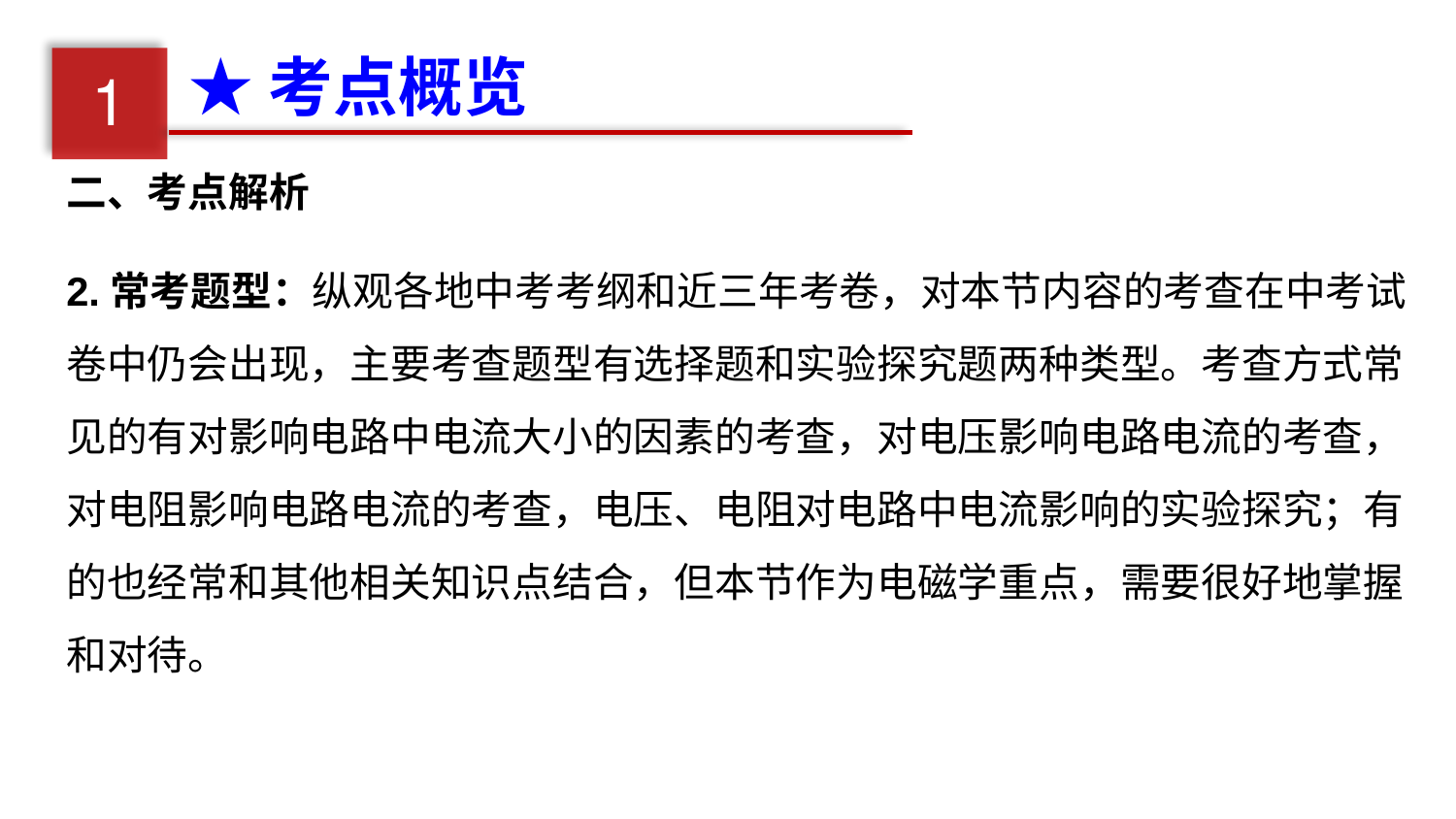

★考点概览

1
二、考点解析
2.常考题型：纵观各地中考考纲和近三年考卷，对本节内容的考查在中考试卷中仍会出现，主要考查题型有选择题和实验探究题两种类型。考查方式常见的有对影响电路中电流大小的因素的考查，对电压影响电路电流的考查，对电阻影响电路电流的考查，电压、电阻对电路中电流影响的实验探究；有的也经常和其他相关知识点结合，但本节作为电磁学重点，需要很好地掌握和对待。